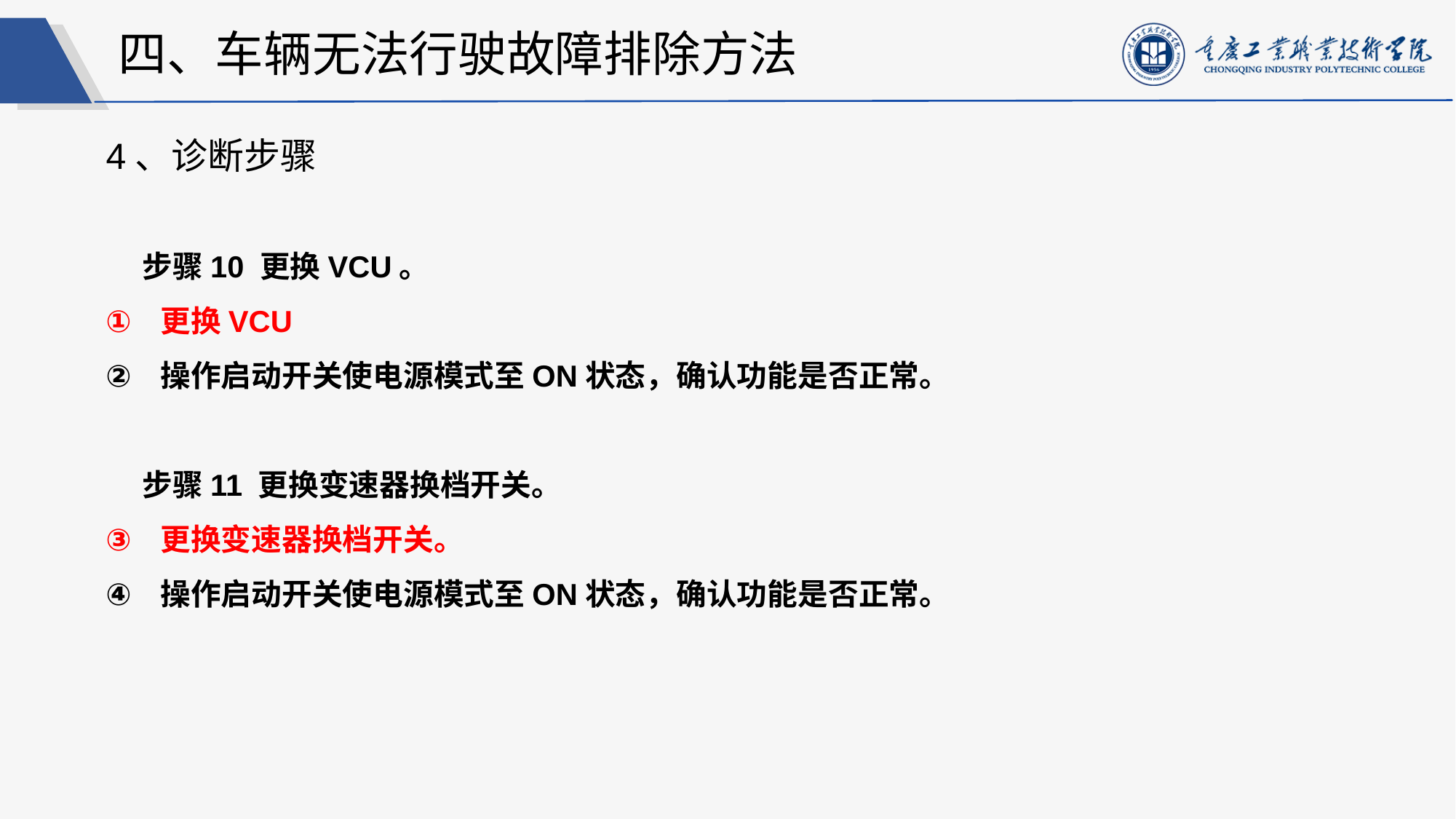

四、车辆无法行驶故障排除方法
4、诊断步骤
步骤10 更换VCU。
更换VCU
操作启动开关使电源模式至ON状态，确认功能是否正常。

步骤11 更换变速器换档开关。
更换变速器换档开关。
操作启动开关使电源模式至ON状态，确认功能是否正常。